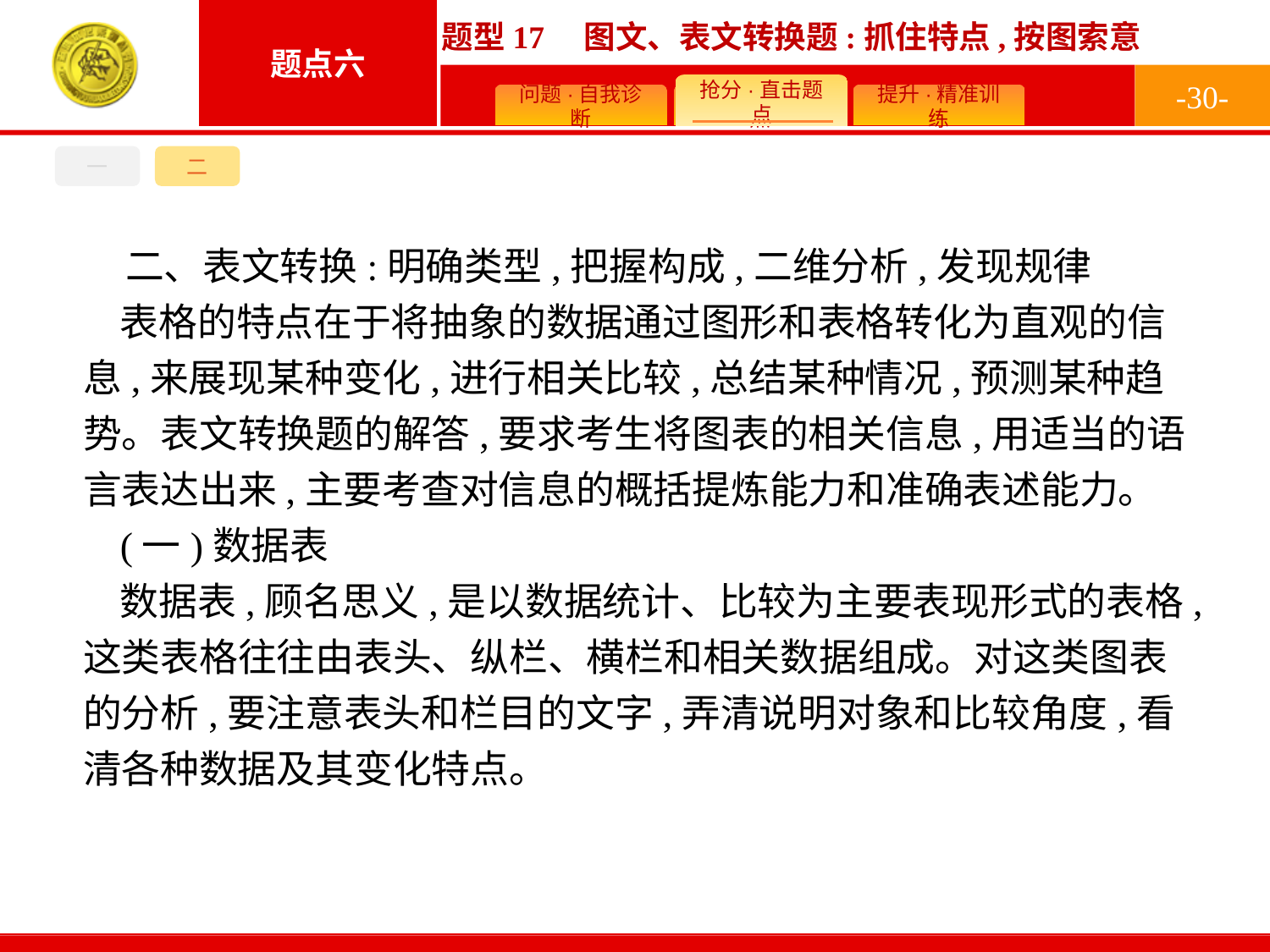

-30-
一
二
二、表文转换:明确类型,把握构成,二维分析,发现规律
表格的特点在于将抽象的数据通过图形和表格转化为直观的信息,来展现某种变化,进行相关比较,总结某种情况,预测某种趋势。表文转换题的解答,要求考生将图表的相关信息,用适当的语言表达出来,主要考查对信息的概括提炼能力和准确表述能力。
(一)数据表
数据表,顾名思义,是以数据统计、比较为主要表现形式的表格,这类表格往往由表头、纵栏、横栏和相关数据组成。对这类图表的分析,要注意表头和栏目的文字,弄清说明对象和比较角度,看清各种数据及其变化特点。